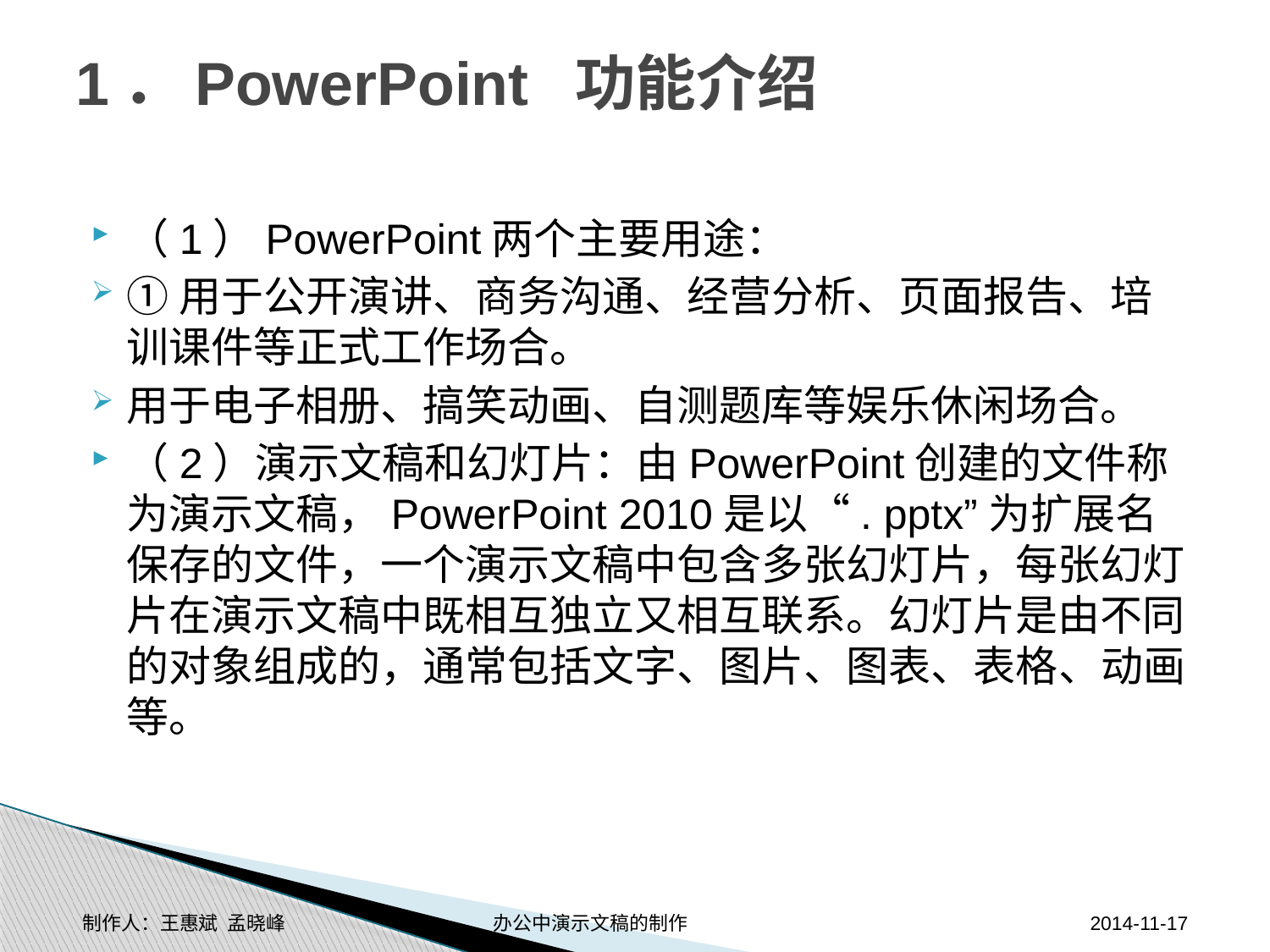

# 1．PowerPoint  功能介绍
（1）PowerPoint两个主要用途：
①用于公开演讲、商务沟通、经营分析、页面报告、培训课件等正式工作场合。
用于电子相册、搞笑动画、自测题库等娱乐休闲场合。
（2）演示文稿和幻灯片：由PowerPoint创建的文件称为演示文稿，PowerPoint 2010是以“. pptx”为扩展名保存的文件，一个演示文稿中包含多张幻灯片，每张幻灯片在演示文稿中既相互独立又相互联系。幻灯片是由不同的对象组成的，通常包括文字、图片、图表、表格、动画等。

制作人：王惠斌  孟晓峰                                               办公中演示文稿的制作
2014-11-17